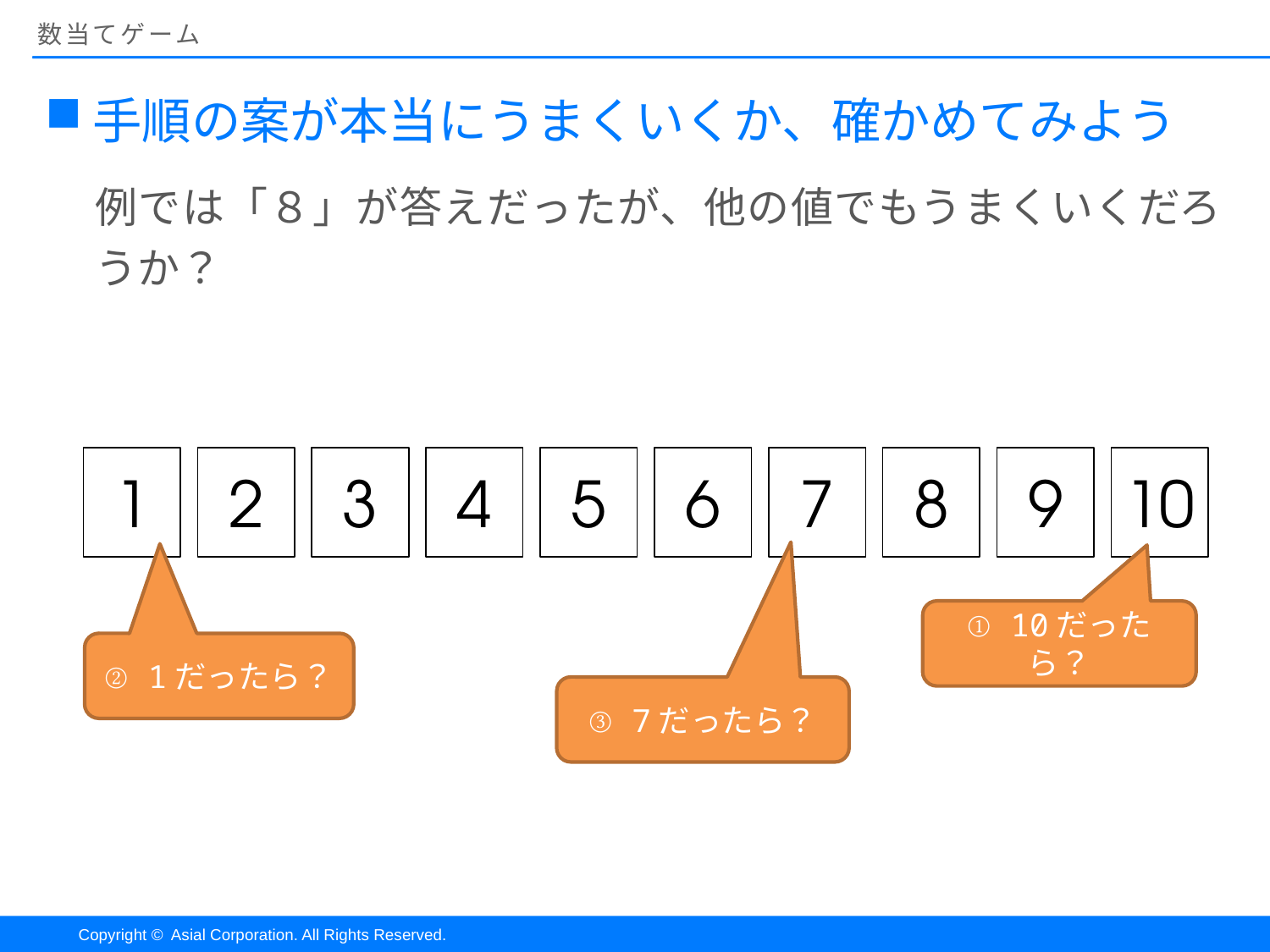

# 数当てゲーム

手順の案が本当にうまくいくか、確かめてみよう
例では「８」が答えだったが、他の値でもうまくいくだろうか？

8
9
10
1
2
3
4
5
6
7
① 10だったら？
② 1だったら？
③ 7だったら？